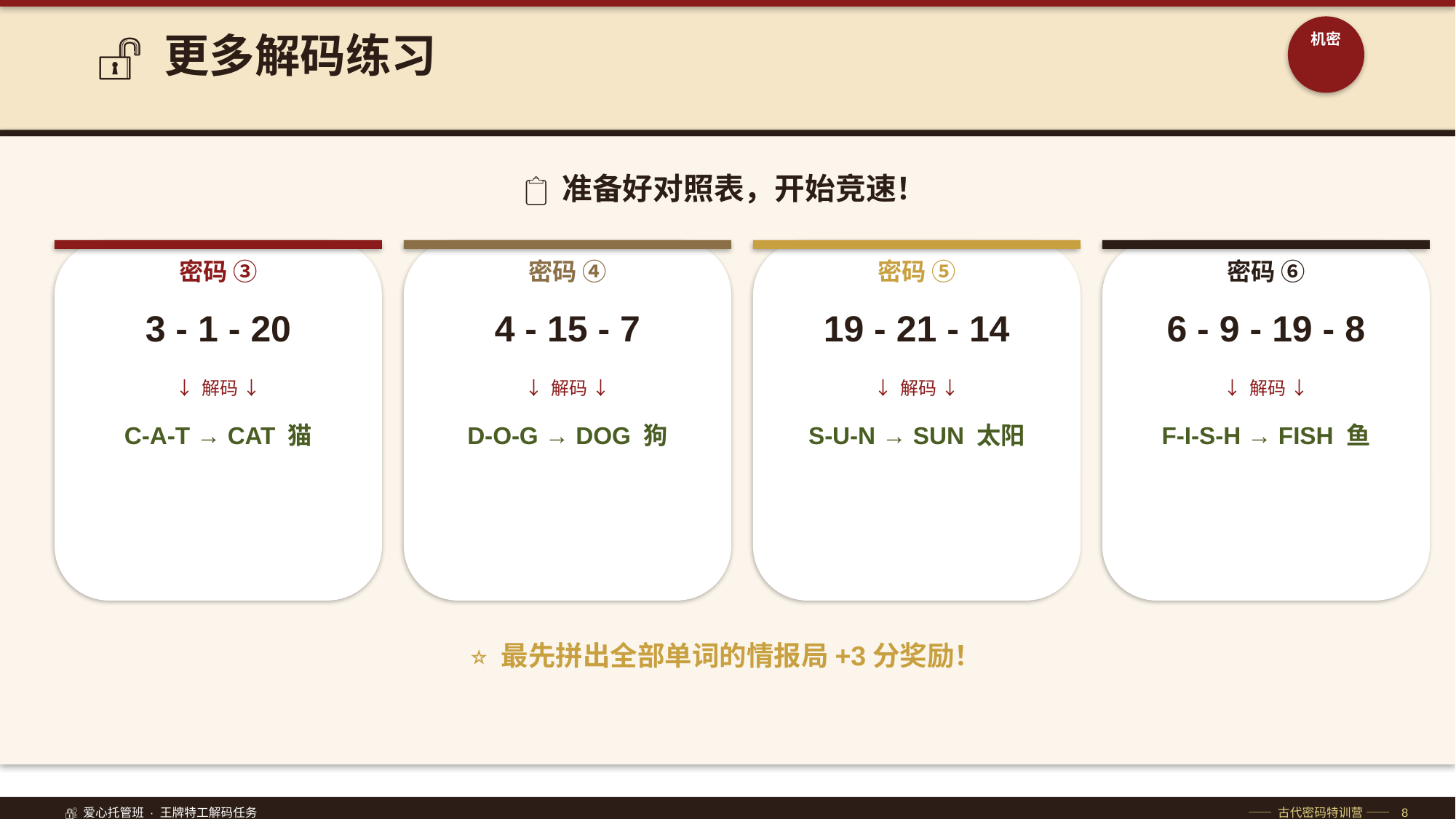

🔓 更多解码练习
机密

📋 准备好对照表，开始竞速！

密码 ③
密码 ④
密码 ⑤
密码 ⑥
3 - 1 - 20
4 - 15 - 7
19 - 21 - 14
6 - 9 - 19 - 8
↓ 解码 ↓
↓ 解码 ↓
↓ 解码 ↓
↓ 解码 ↓
C-A-T → CAT 猫
D-O-G → DOG 狗
S-U-N → SUN 太阳
F-I-S-H → FISH 鱼
⭐ 最先拼出全部单词的情报局+3分奖励！

🔐 爱心托管班 · 王牌特工解码任务
—— 古代密码特训营 ——   8